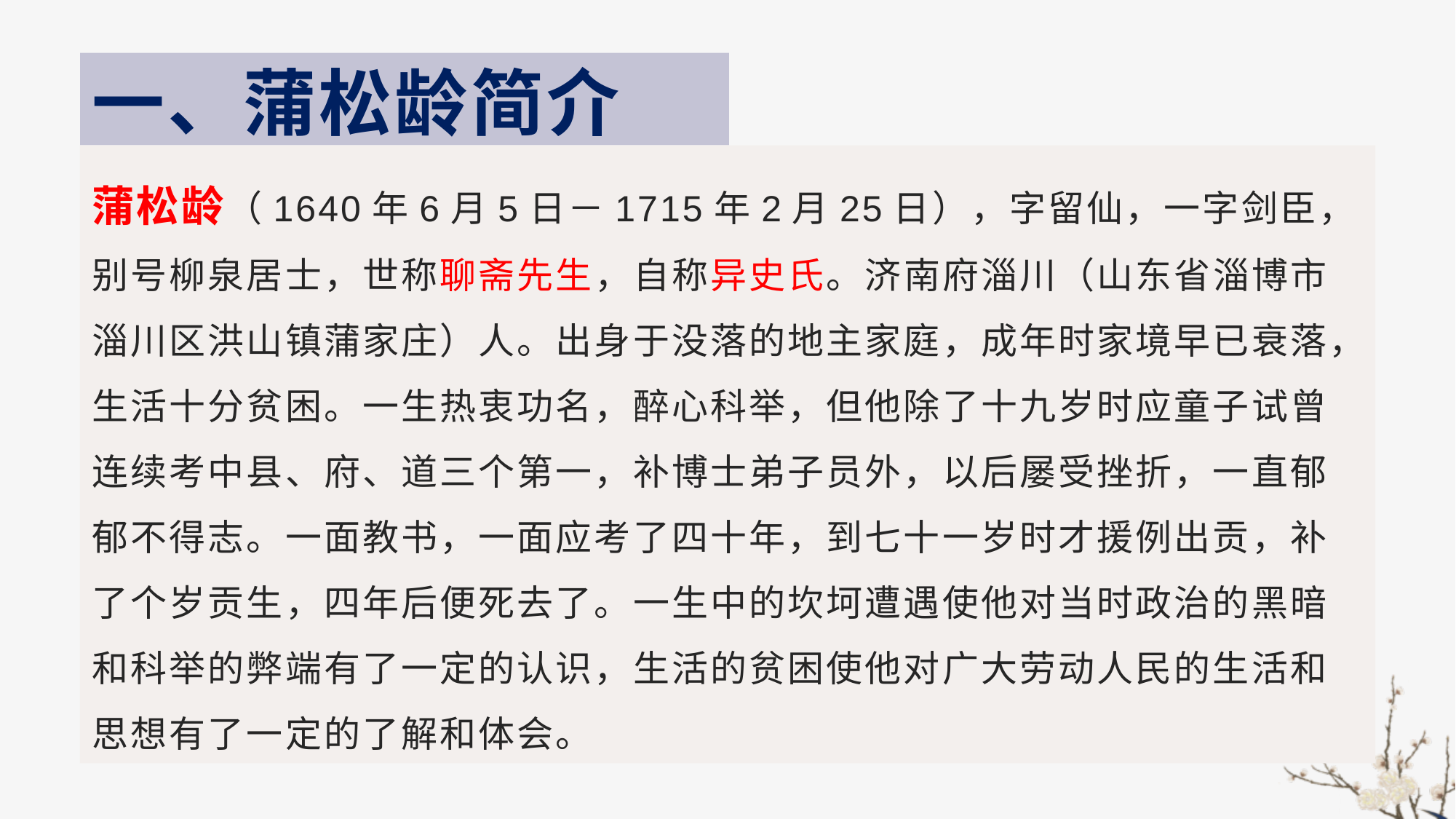

# 一、蒲松龄简介
蒲松龄（1640年6月5日－1715年2月25日），字留仙，一字剑臣，别号柳泉居士，世称聊斋先生，自称异史氏。济南府淄川（山东省淄博市淄川区洪山镇蒲家庄）人。出身于没落的地主家庭，成年时家境早已衰落，生活十分贫困。一生热衷功名，醉心科举，但他除了十九岁时应童子试曾连续考中县、府、道三个第一，补博士弟子员外，以后屡受挫折，一直郁郁不得志。一面教书，一面应考了四十年，到七十一岁时才援例出贡，补了个岁贡生，四年后便死去了。一生中的坎坷遭遇使他对当时政治的黑暗和科举的弊端有了一定的认识，生活的贫困使他对广大劳动人民的生活和思想有了一定的了解和体会。